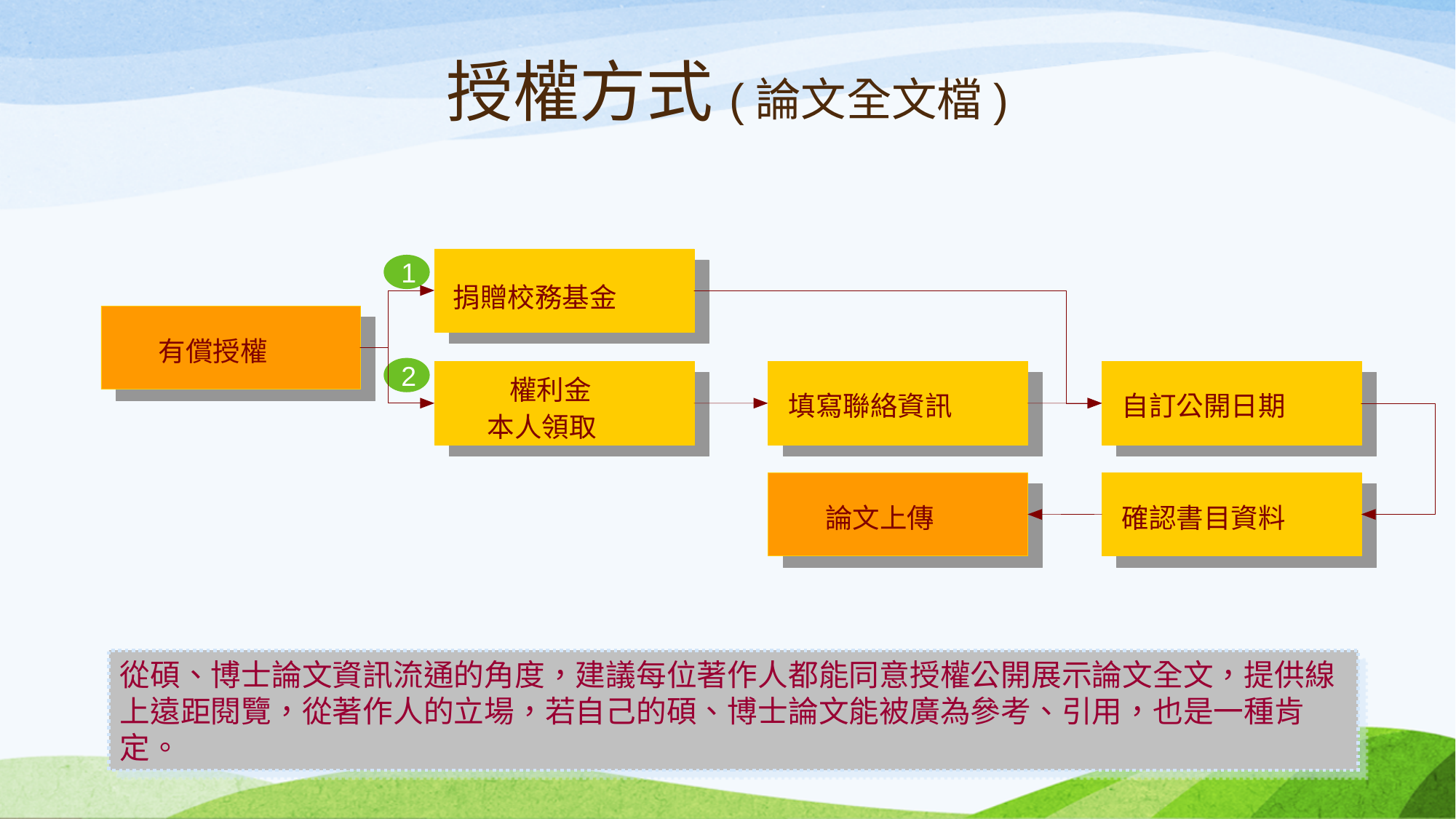

授權方式(論文全文檔)

1

捐贈校務基金

有償授權

2

權利金
填寫聯絡資訊
自訂公開日期

本人領取

論文上傳
確認書目資料

從碩、博士論文資訊流通的角度，建議每位著作人都能同意授權公開展示論文全文，提供線上遠距閱覽，從著作人的立場，若自己的碩、博士論文能被廣為參考、引用，也是一種肯定。
9